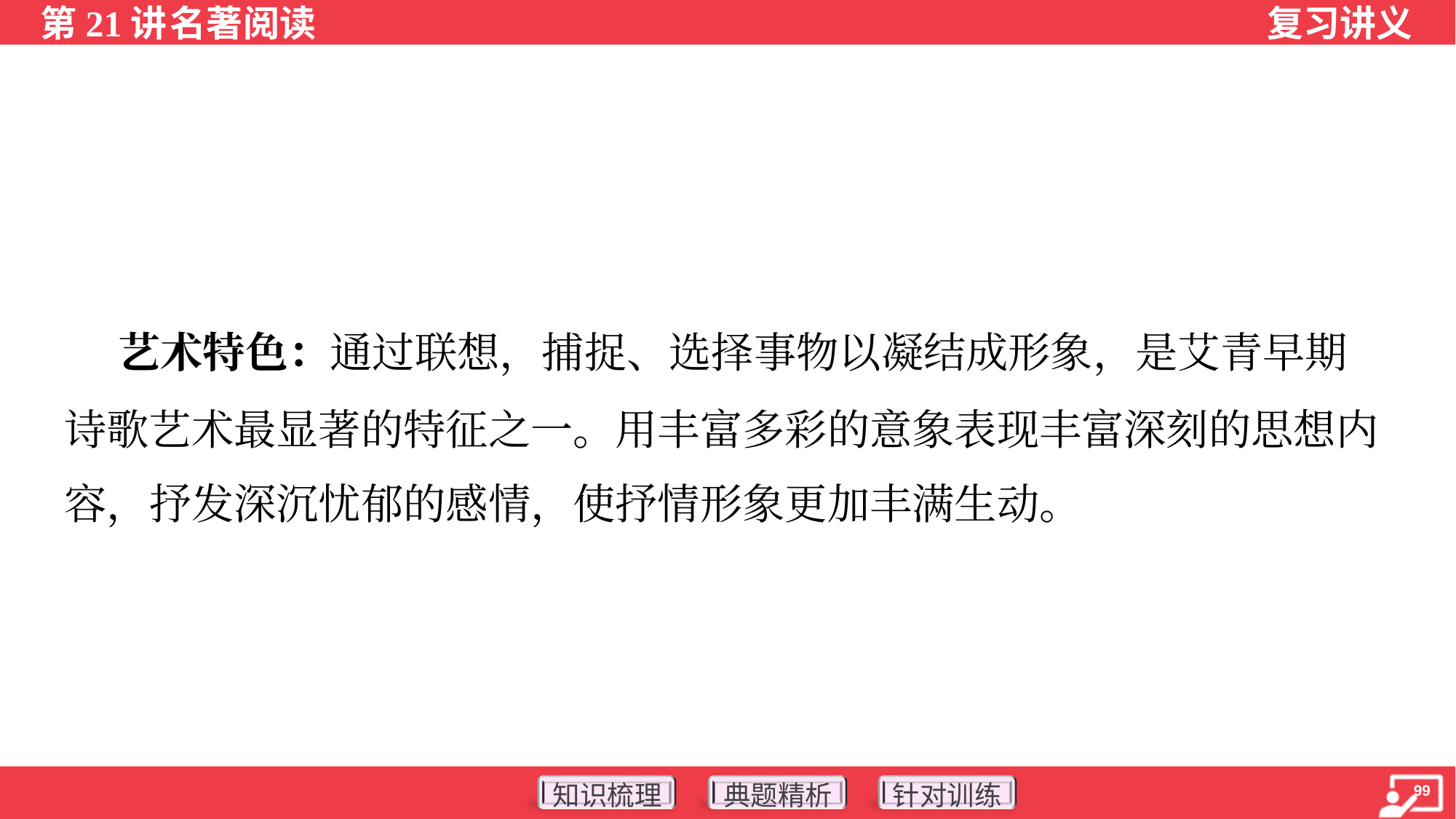

艺术特色：通过联想，捕捉、选择事物以凝结成形象，是艾青早期
诗歌艺术最显著的特征之一。用丰富多彩的意象表现丰富深刻的思想内
容，抒发深沉忧郁的感情，使抒情形象更加丰满生动。